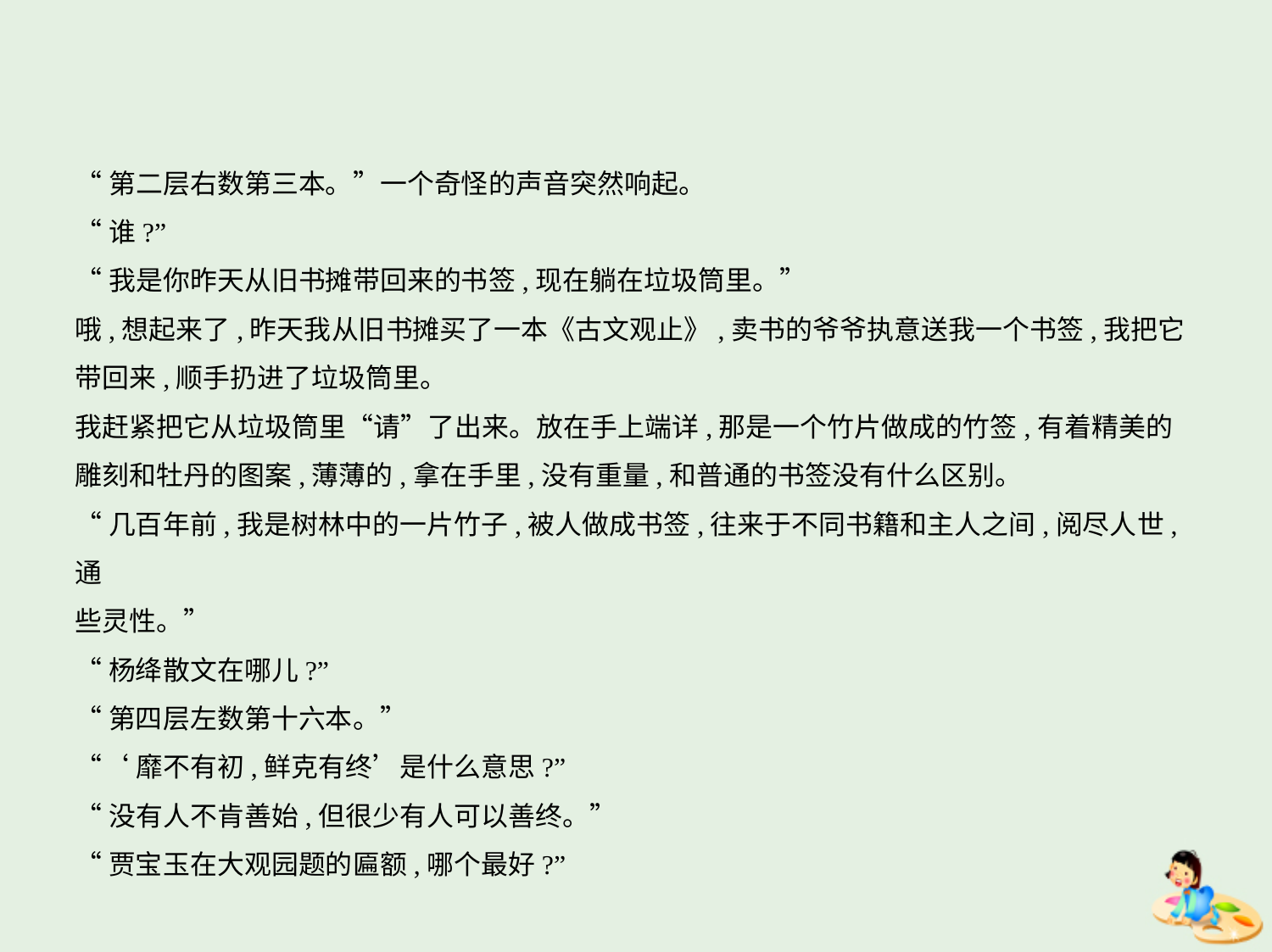

“第二层右数第三本。”一个奇怪的声音突然响起。
“谁?”
“我是你昨天从旧书摊带回来的书签,现在躺在垃圾筒里。”
哦,想起来了,昨天我从旧书摊买了一本《古文观止》,卖书的爷爷执意送我一个书签,我把它
带回来,顺手扔进了垃圾筒里。
我赶紧把它从垃圾筒里“请”了出来。放在手上端详,那是一个竹片做成的竹签,有着精美的
雕刻和牡丹的图案,薄薄的,拿在手里,没有重量,和普通的书签没有什么区别。
“几百年前,我是树林中的一片竹子,被人做成书签,往来于不同书籍和主人之间,阅尽人世,通
些灵性。”
“杨绛散文在哪儿?”
“第四层左数第十六本。”
“‘靡不有初,鲜克有终’是什么意思?”
“没有人不肯善始,但很少有人可以善终。”
“贾宝玉在大观园题的匾额,哪个最好?”